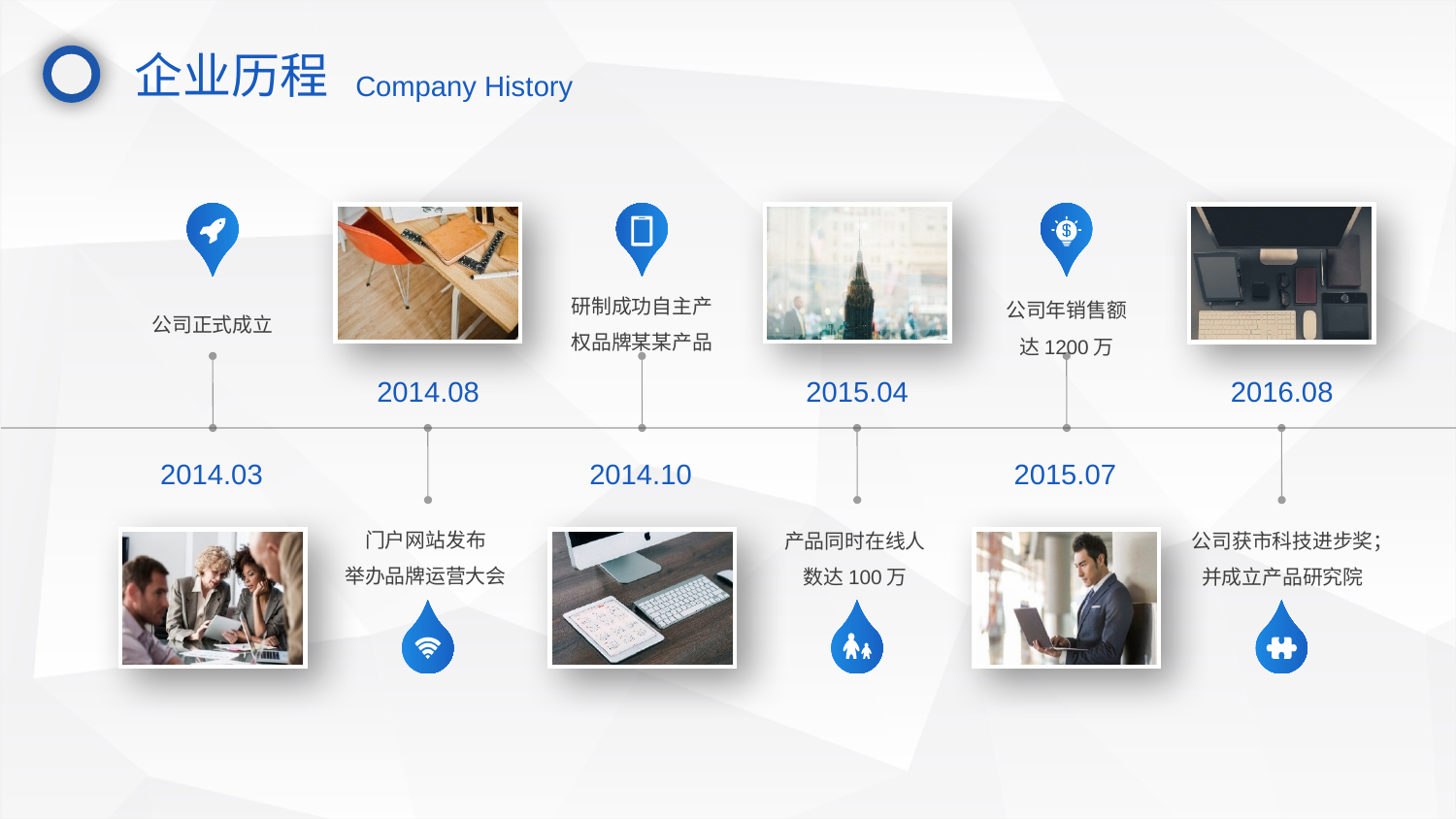

企业历程
Company History

研制成功自主产权品牌某某产品
公司年销售额达1200万
公司正式成立
2014.08
2015.04
2016.08
2014.03
2014.10
2015.07
门户网站发布
举办品牌运营大会
产品同时在线人数达100万
公司获市科技进步奖；并成立产品研究院